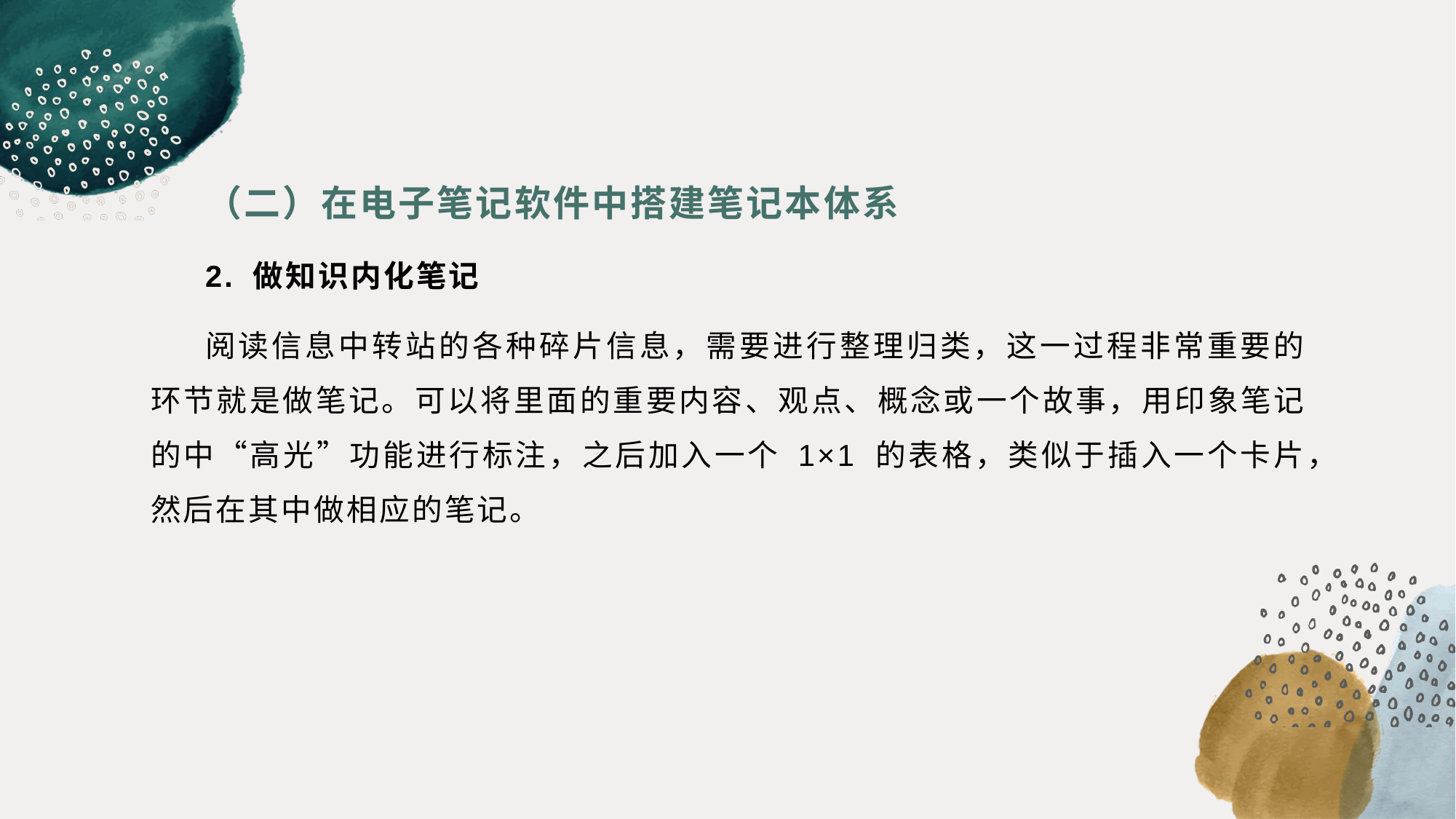

（二）在电子笔记软件中搭建笔记本体系
2. 做知识内化笔记
阅读信息中转站的各种碎片信息，需要进行整理归类，这一过程非常重要的环节就是做笔记。可以将里面的重要内容、观点、概念或一个故事，用印象笔记的中“高光”功能进行标注，之后加入一个 1×1 的表格，类似于插入一个卡片，然后在其中做相应的笔记。